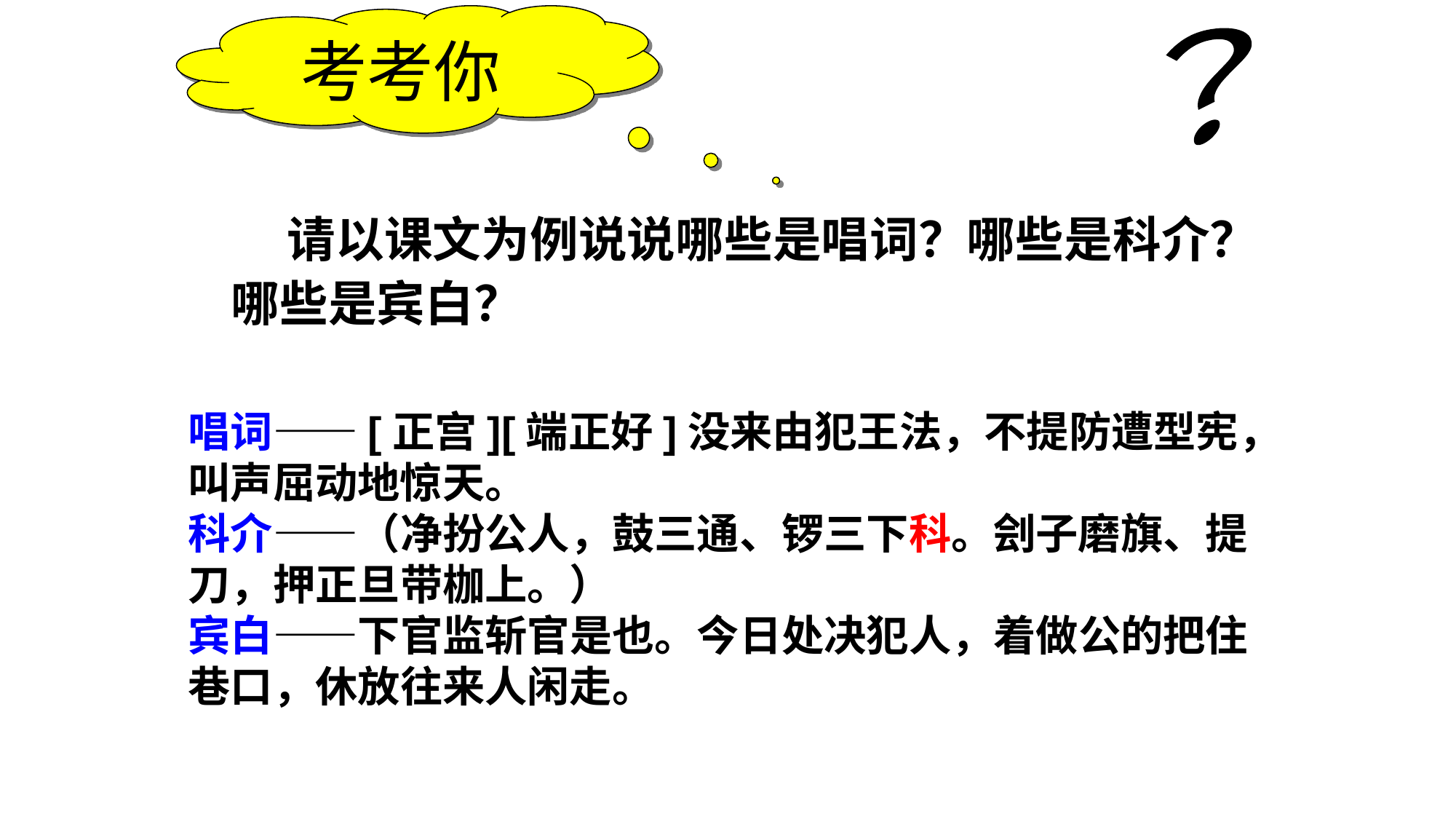

考考你
？
    请以课文为例说说哪些是唱词？哪些是科介？哪些是宾白？
唱词——[正宫][端正好]没来由犯王法，不提防遭型宪，叫声屈动地惊天。
科介——（净扮公人，鼓三通、锣三下科。刽子磨旗、提刀，押正旦带枷上。）
宾白——下官监斩官是也。今日处决犯人，着做公的把住巷口，休放往来人闲走。